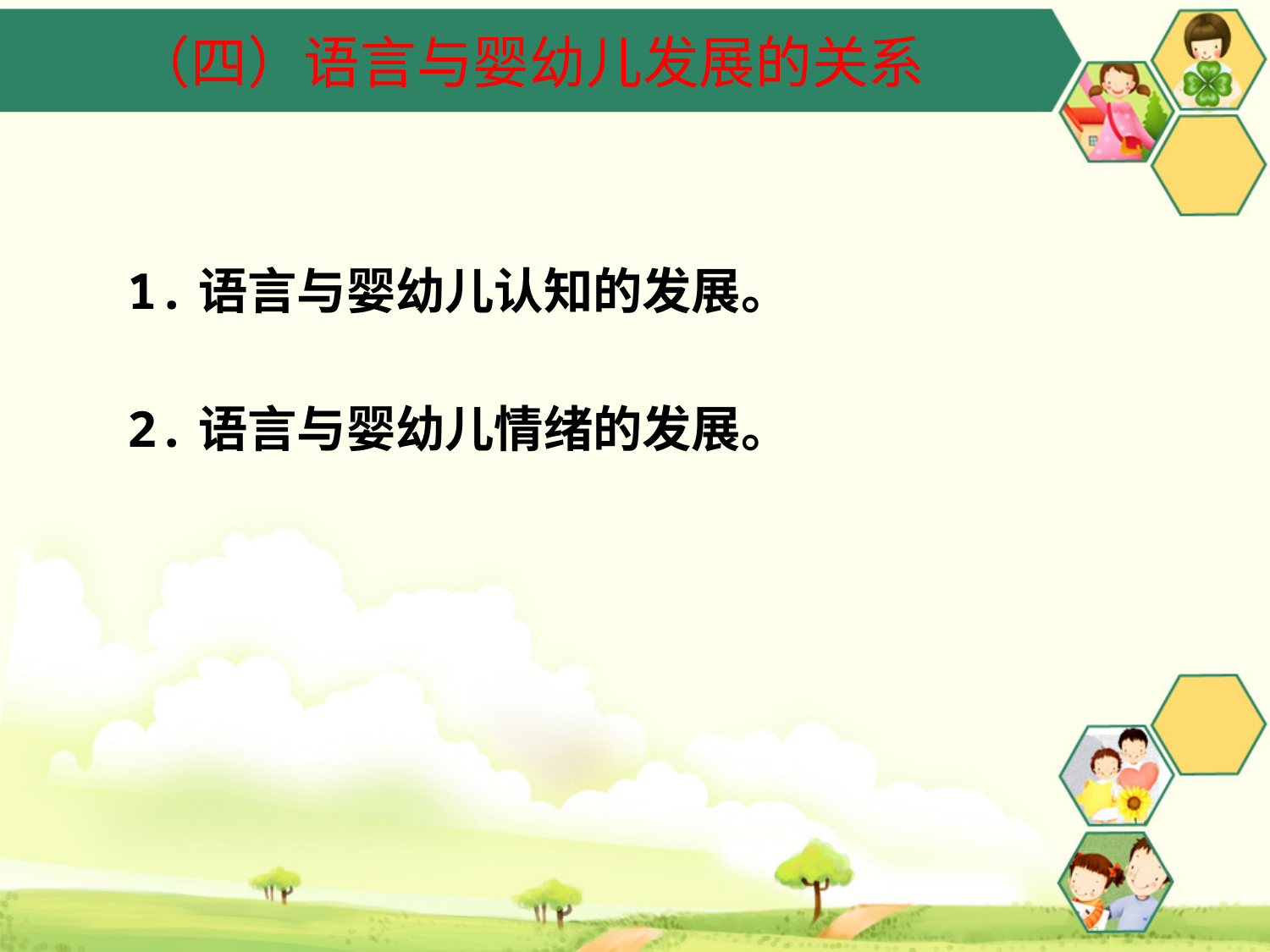

# （四）语言与婴幼儿发展的关系

1.语言与婴幼儿认知的发展。

2.语言与婴幼儿情绪的发展。